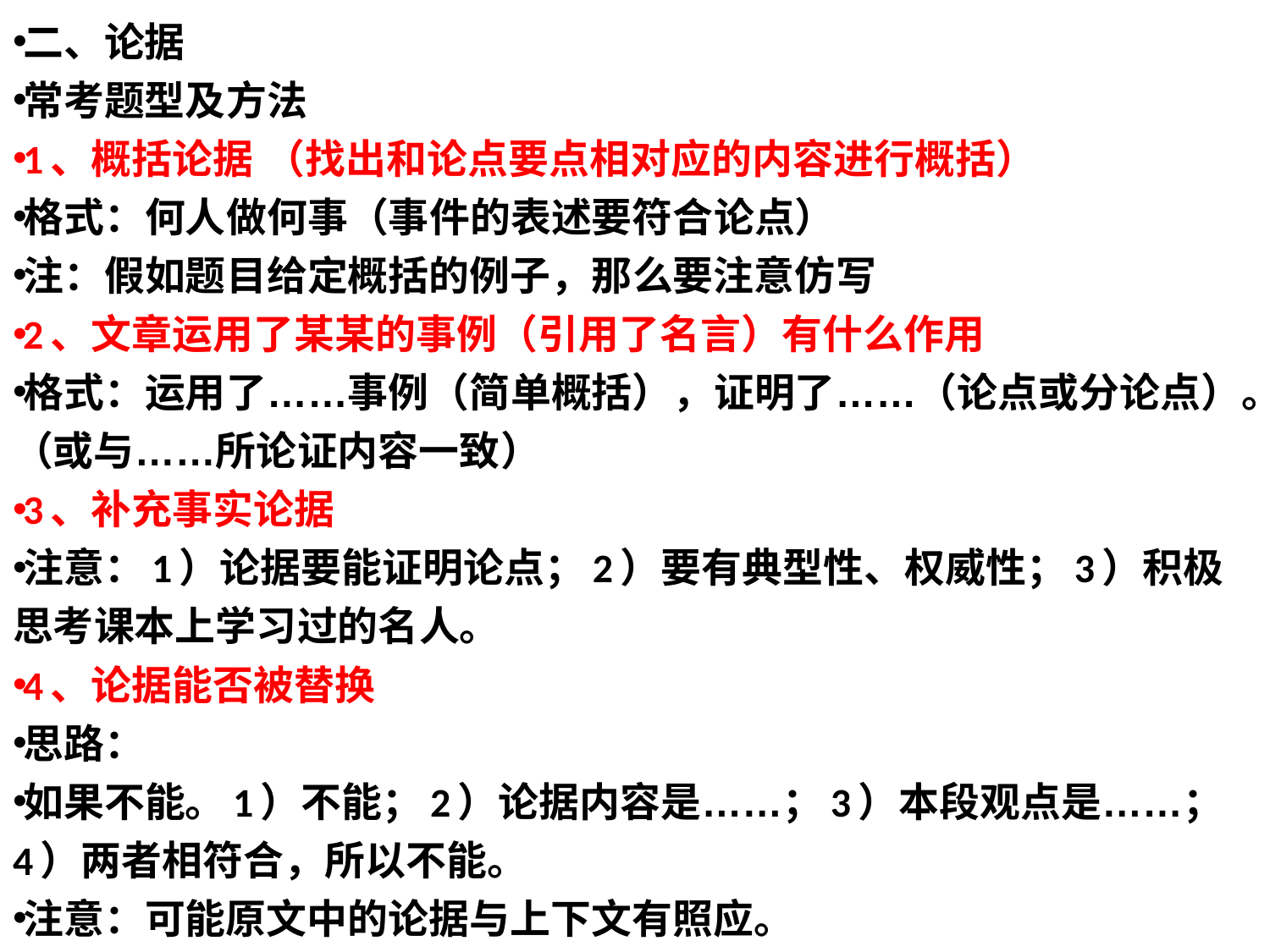

二、论据
常考题型及方法
1、概括论据 （找出和论点要点相对应的内容进行概括）
格式：何人做何事（事件的表述要符合论点）
注：假如题目给定概括的例子，那么要注意仿写
2、文章运用了某某的事例（引用了名言）有什么作用
格式：运用了……事例（简单概括），证明了……（论点或分论点）。（或与……所论证内容一致）
3、补充事实论据
注意：1）论据要能证明论点；2）要有典型性、权威性；3）积极思考课本上学习过的名人。
4、论据能否被替换
思路：
如果不能。1）不能；2）论据内容是……；3）本段观点是……；4）两者相符合，所以不能。
注意：可能原文中的论据与上下文有照应。

#